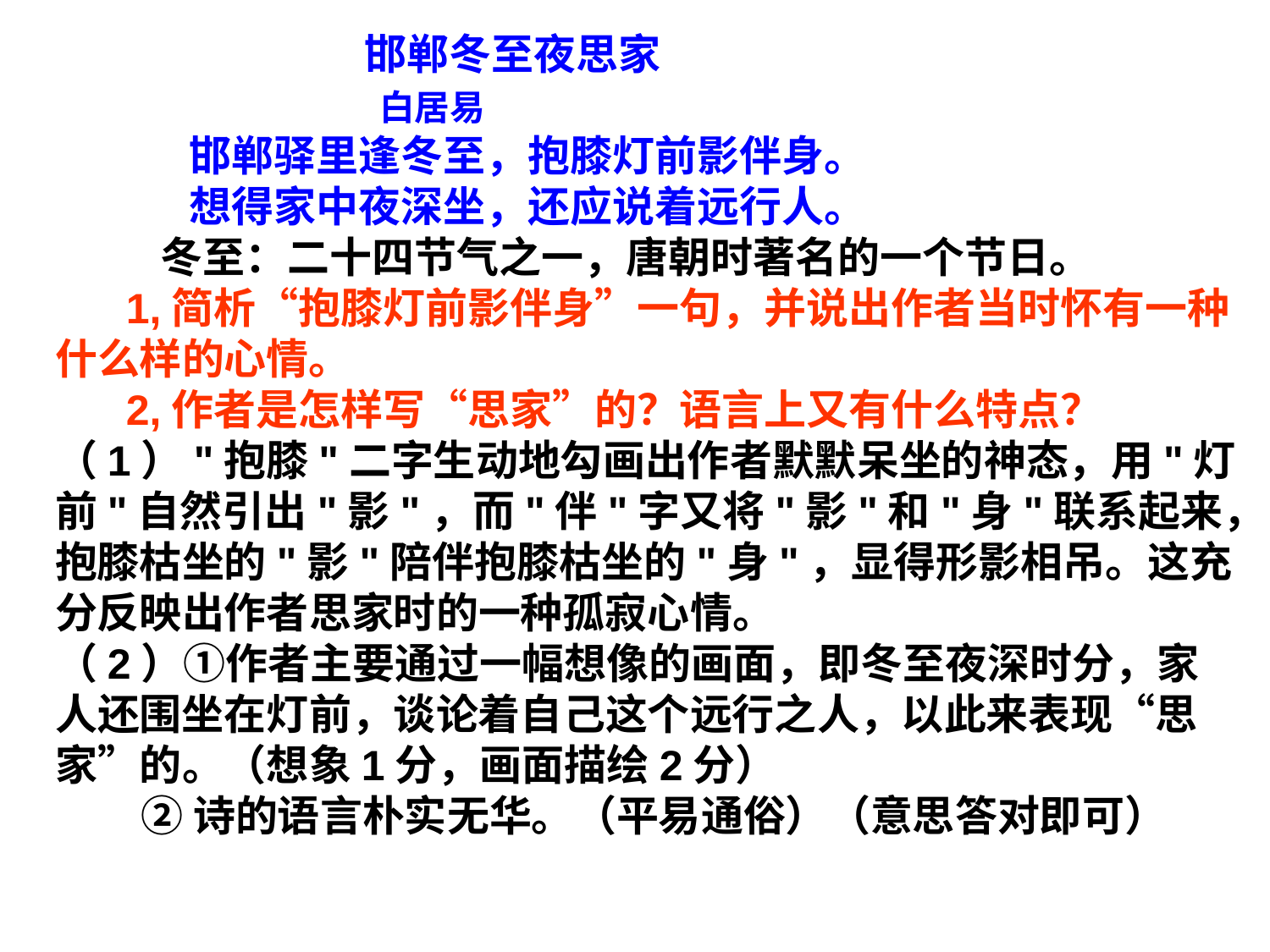

邯郸冬至夜思家
                                 白居易
             邯郸驿里逢冬至，抱膝灯前影伴身。
             想得家中夜深坐，还应说着远行人。
          冬至：二十四节气之一，唐朝时著名的一个节日。
      1,简析“抱膝灯前影伴身”一句，并说出作者当时怀有一种什么样的心情。
      2,作者是怎样写“思家”的？语言上又有什么特点？
（1）"抱膝"二字生动地勾画出作者默默呆坐的神态，用"灯前"自然引出"影"，而"伴"字又将"影"和"身"联系起来，抱膝枯坐的"影"陪伴抱膝枯坐的"身"，显得形影相吊。这充分反映出作者思家时的一种孤寂心情。
（2）①作者主要通过一幅想像的画面，即冬至夜深时分，家人还围坐在灯前，谈论着自己这个远行之人，以此来表现“思家”的。（想象1分，画面描绘2分）
         ②诗的语言朴实无华。（平易通俗）（意思答对即可）